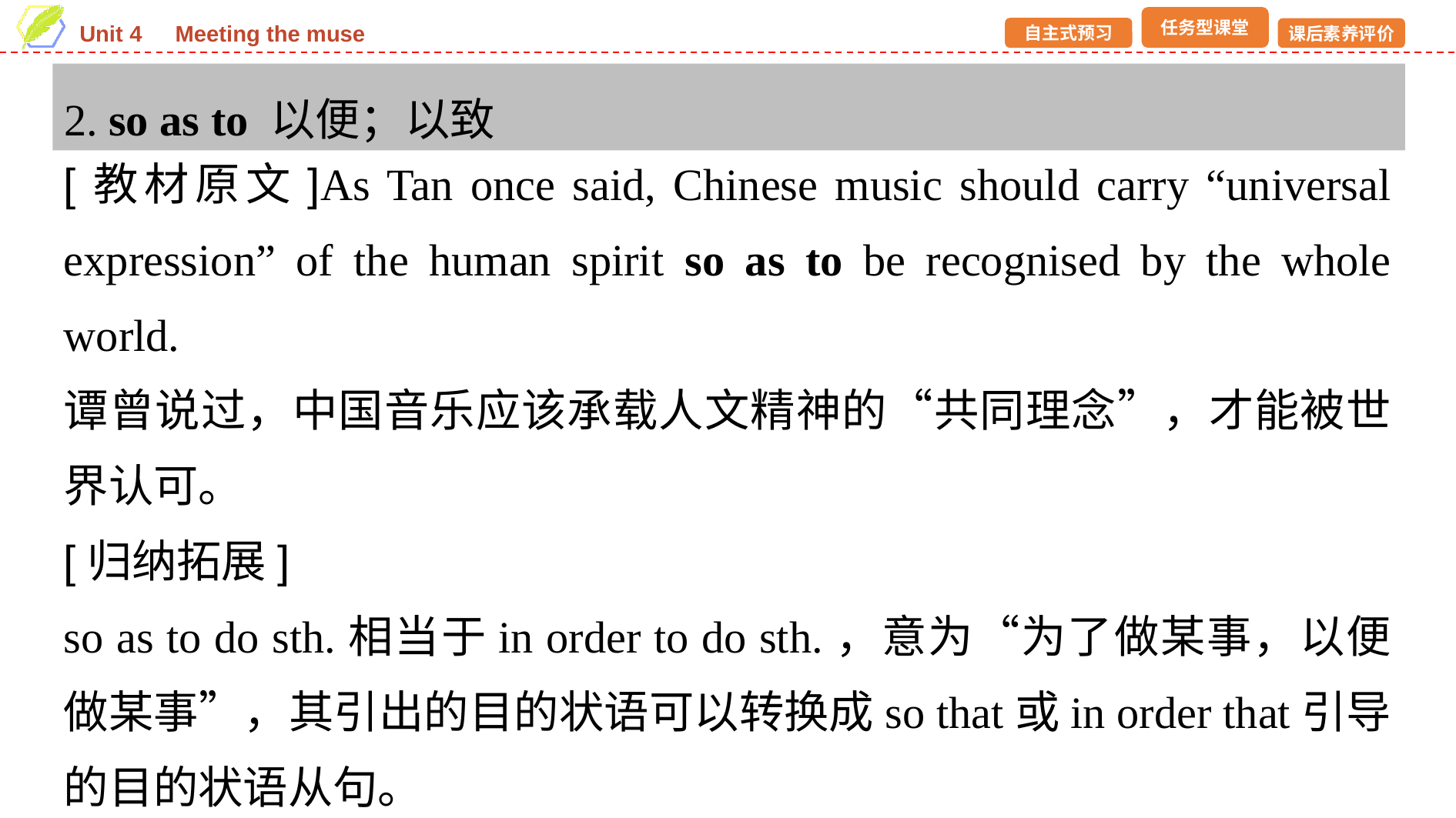

2. so as to 以便；以致
[教材原文]As Tan once said, Chinese music should carry “universal expression” of the human spirit so as to be recognised by the whole world.
谭曾说过，中国音乐应该承载人文精神的“共同理念”，才能被世界认可。
[归纳拓展]
so as to do sth.相当于in order to do sth.，意为“为了做某事，以便做某事”，其引出的目的状语可以转换成so that或in order that引导的目的状语从句。